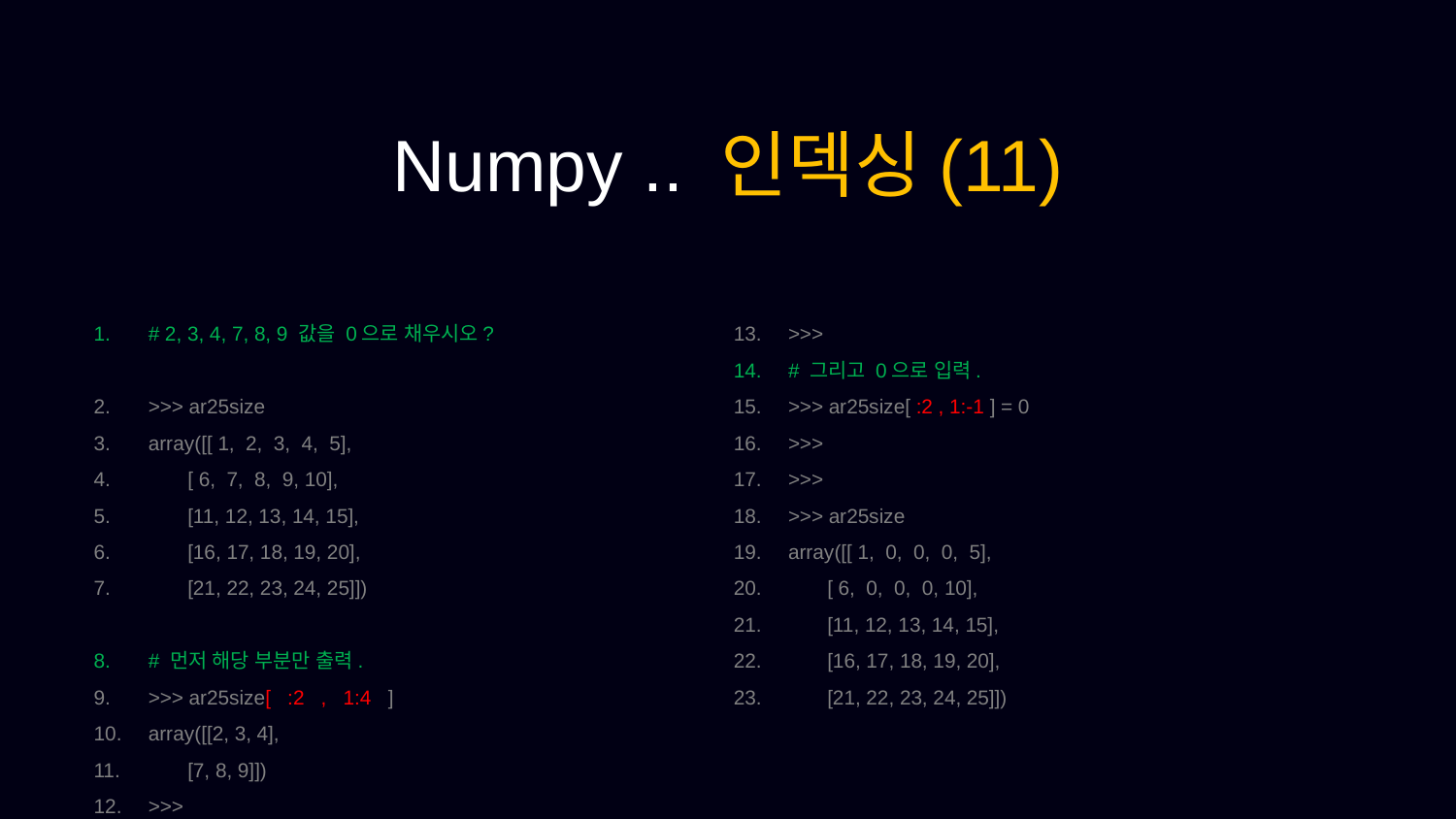

Numpy .. 인덱싱(11)
# 2, 3, 4, 7, 8, 9 값을 0으로 채우시오?

>>> ar25size
array([[ 1,  2,  3,  4,  5],
       [ 6,  7,  8,  9, 10],
       [11, 12, 13, 14, 15],
       [16, 17, 18, 19, 20],
       [21, 22, 23, 24, 25]])

# 먼저 해당 부분만 출력.
>>> ar25size[   :2   ,   1:4   ]
array([[2, 3, 4],
       [7, 8, 9]])
>>>
>>>
# 그리고 0으로 입력.
>>> ar25size[ :2 , 1:-1 ] = 0
>>>
>>>
>>> ar25size
array([[ 1,  0,  0,  0,  5],
       [ 6,  0,  0,  0, 10],
       [11, 12, 13, 14, 15],
       [16, 17, 18, 19, 20],
       [21, 22, 23, 24, 25]])